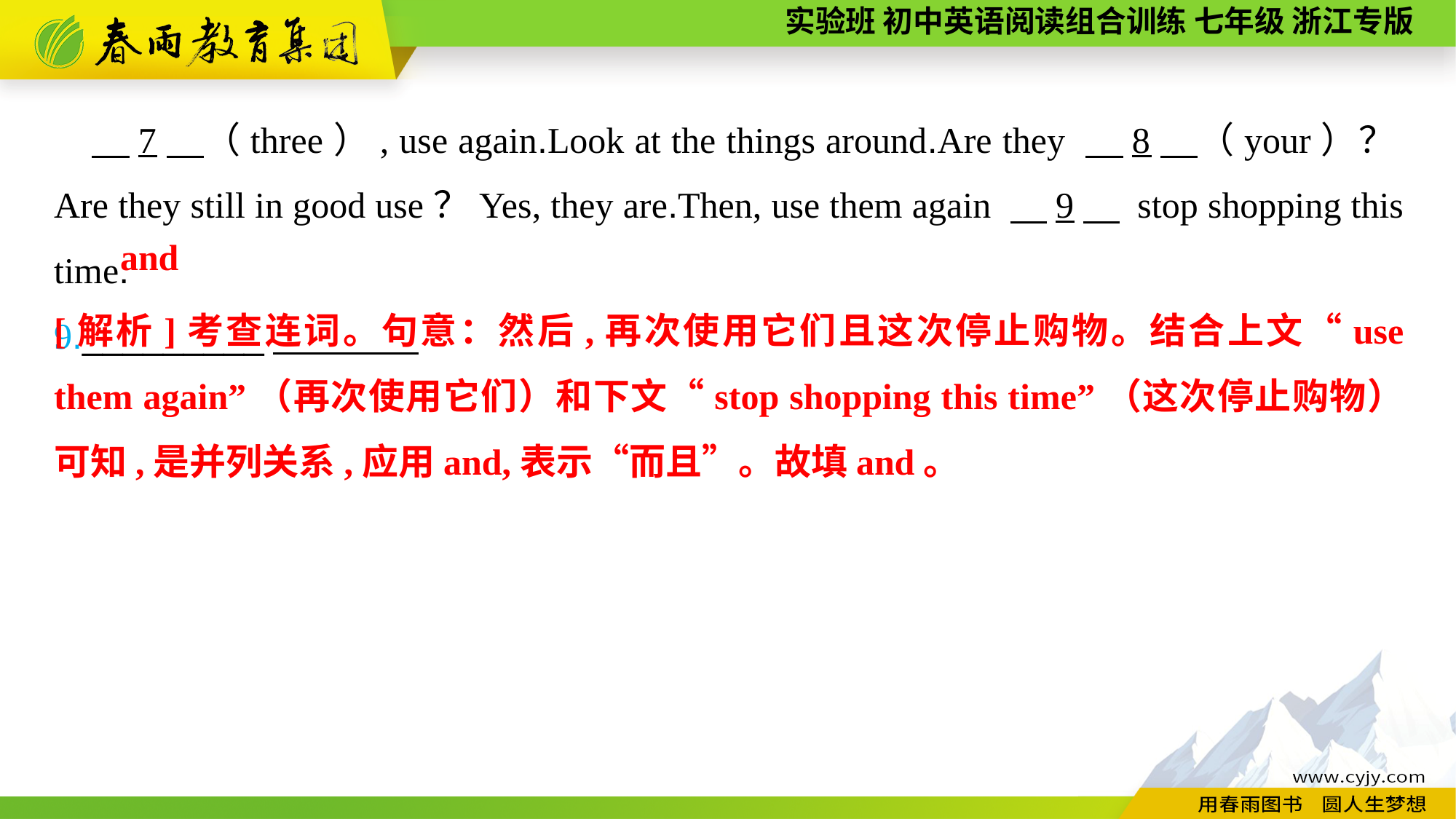

7　（three）, use again.Look at the things around.Are they 　8　（your）？Are they still in good use？Yes, they are.Then, use them again 　9　 stop shopping this time.
9._________
and
[解析]考查连词。句意：然后,再次使用它们且这次停止购物。结合上文“use them again”（再次使用它们）和下文“stop shopping this time”（这次停止购物）可知,是并列关系,应用and,表示“而且”。故填and。